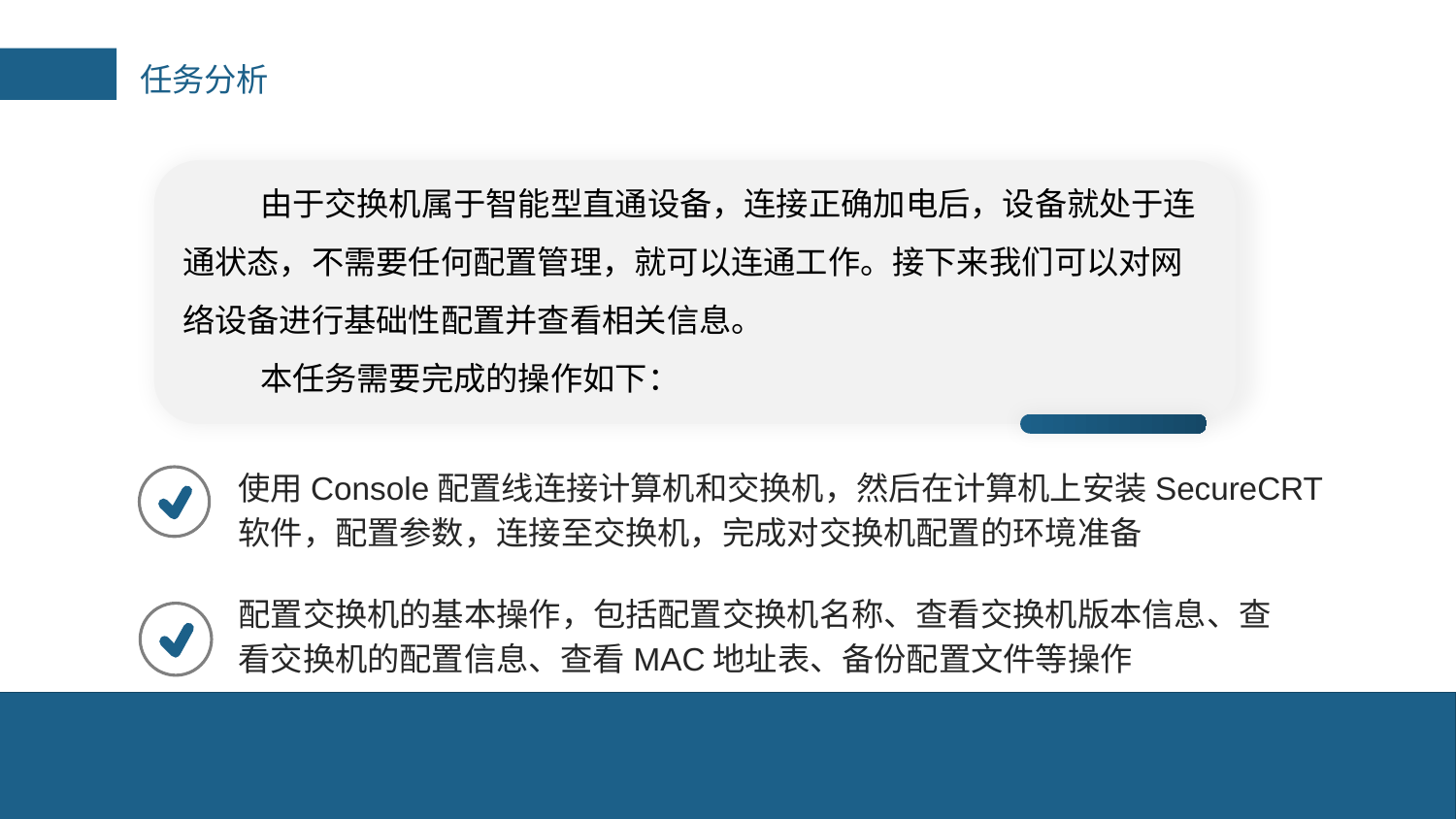

任务分析
由于交换机属于智能型直通设备，连接正确加电后，设备就处于连通状态，不需要任何配置管理，就可以连通工作。接下来我们可以对网络设备进行基础性配置并查看相关信息。
本任务需要完成的操作如下：

使用Console配置线连接计算机和交换机，然后在计算机上安装SecureCRT软件，配置参数，连接至交换机，完成对交换机配置的环境准备

配置交换机的基本操作，包括配置交换机名称、查看交换机版本信息、查看交换机的配置信息、查看MAC地址表、备份配置文件等操作